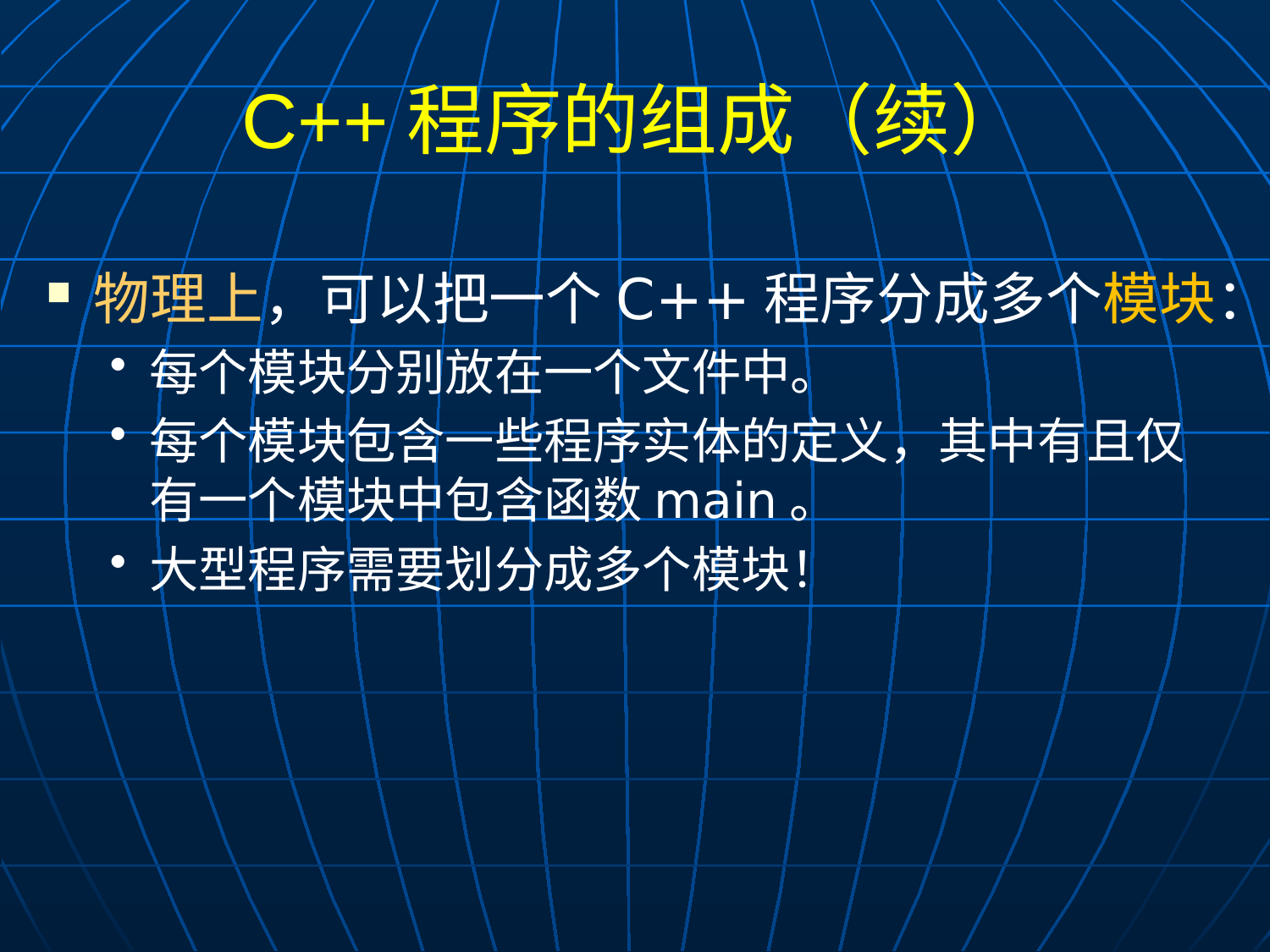

# C++程序的组成（续）
物理上，可以把一个C++程序分成多个模块：
每个模块分别放在一个文件中。
每个模块包含一些程序实体的定义，其中有且仅有一个模块中包含函数main。
大型程序需要划分成多个模块！